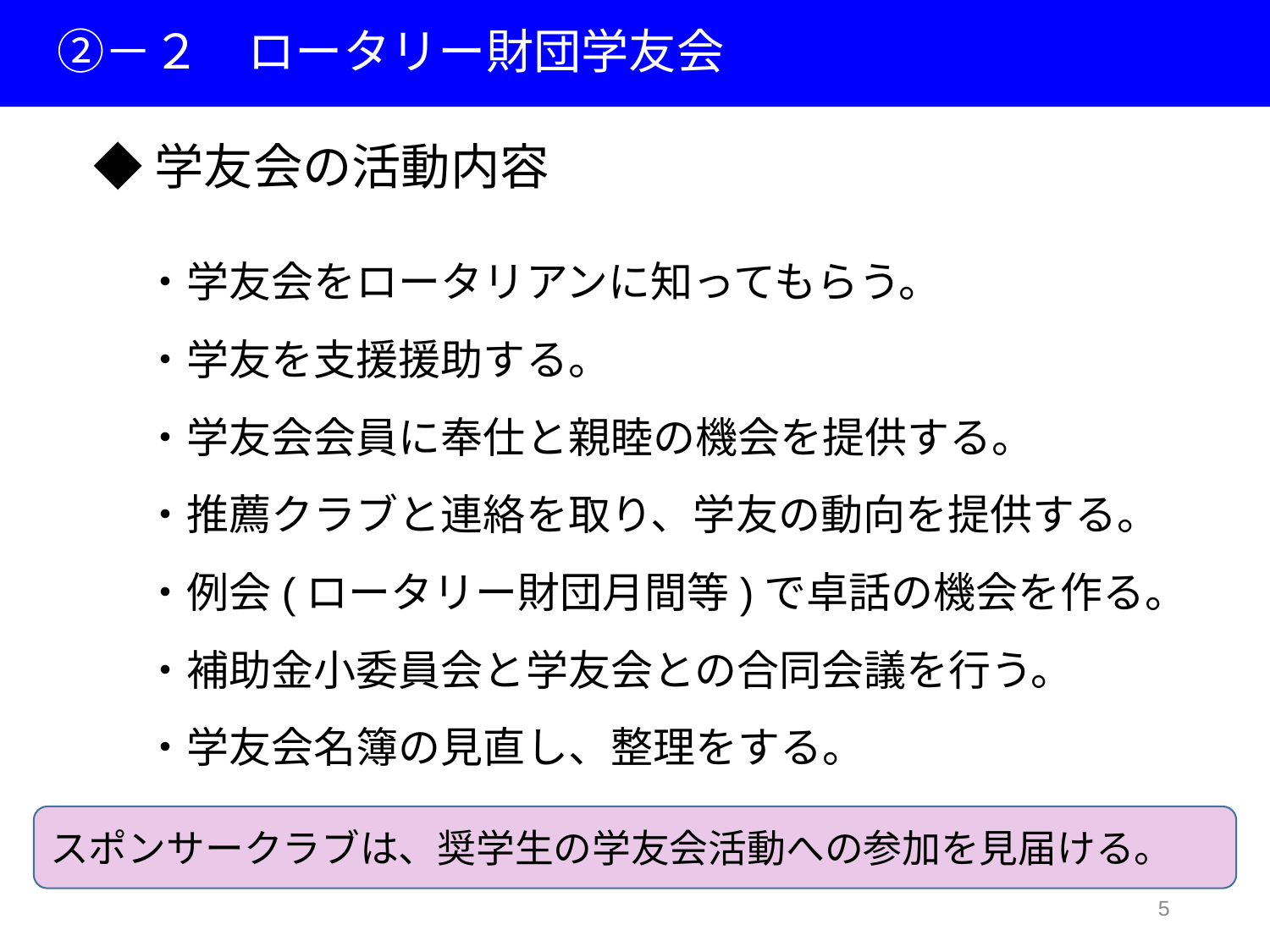

②－２　ロータリー財団学友会
◆学友会の活動内容
・学友会をロータリアンに知ってもらう。
・学友を支援援助する。
・学友会会員に奉仕と親睦の機会を提供する。
・推薦クラブと連絡を取り、学友の動向を提供する。
・例会(ロータリー財団月間等)で卓話の機会を作る。
・補助金小委員会と学友会との合同会議を行う。
・学友会名簿の見直し、整理をする。

スポンサークラブは、奨学生の学友会活動への参加を見届ける。
5